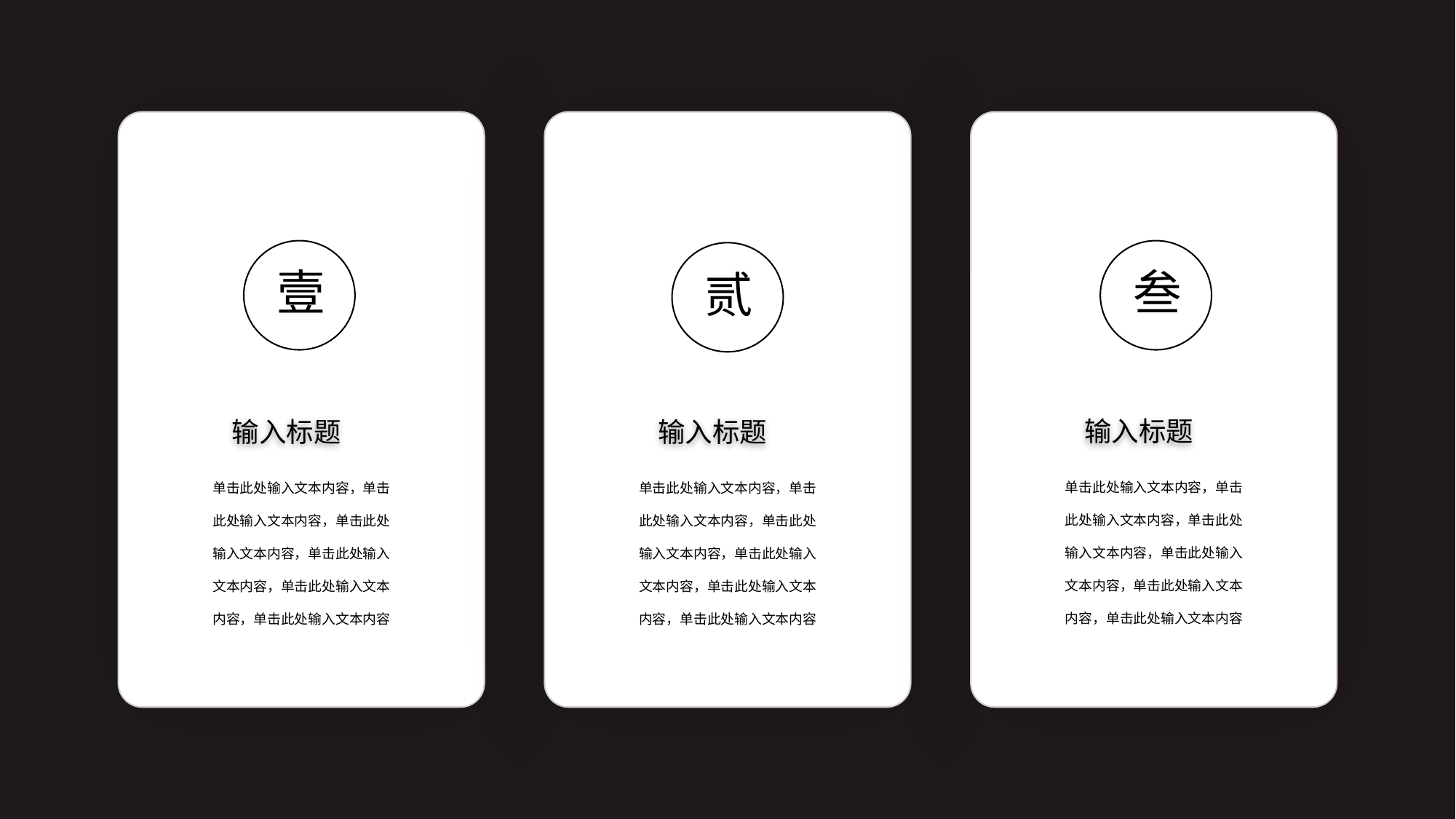

壹
叁
贰
输入标题
输入标题
输入标题
单击此处输入文本内容，单击此处输入文本内容，单击此处输入文本内容，单击此处输入文本内容，单击此处输入文本内容，单击此处输入文本内容
单击此处输入文本内容，单击此处输入文本内容，单击此处输入文本内容，单击此处输入文本内容，单击此处输入文本内容，单击此处输入文本内容
单击此处输入文本内容，单击此处输入文本内容，单击此处输入文本内容，单击此处输入文本内容，单击此处输入文本内容，单击此处输入文本内容